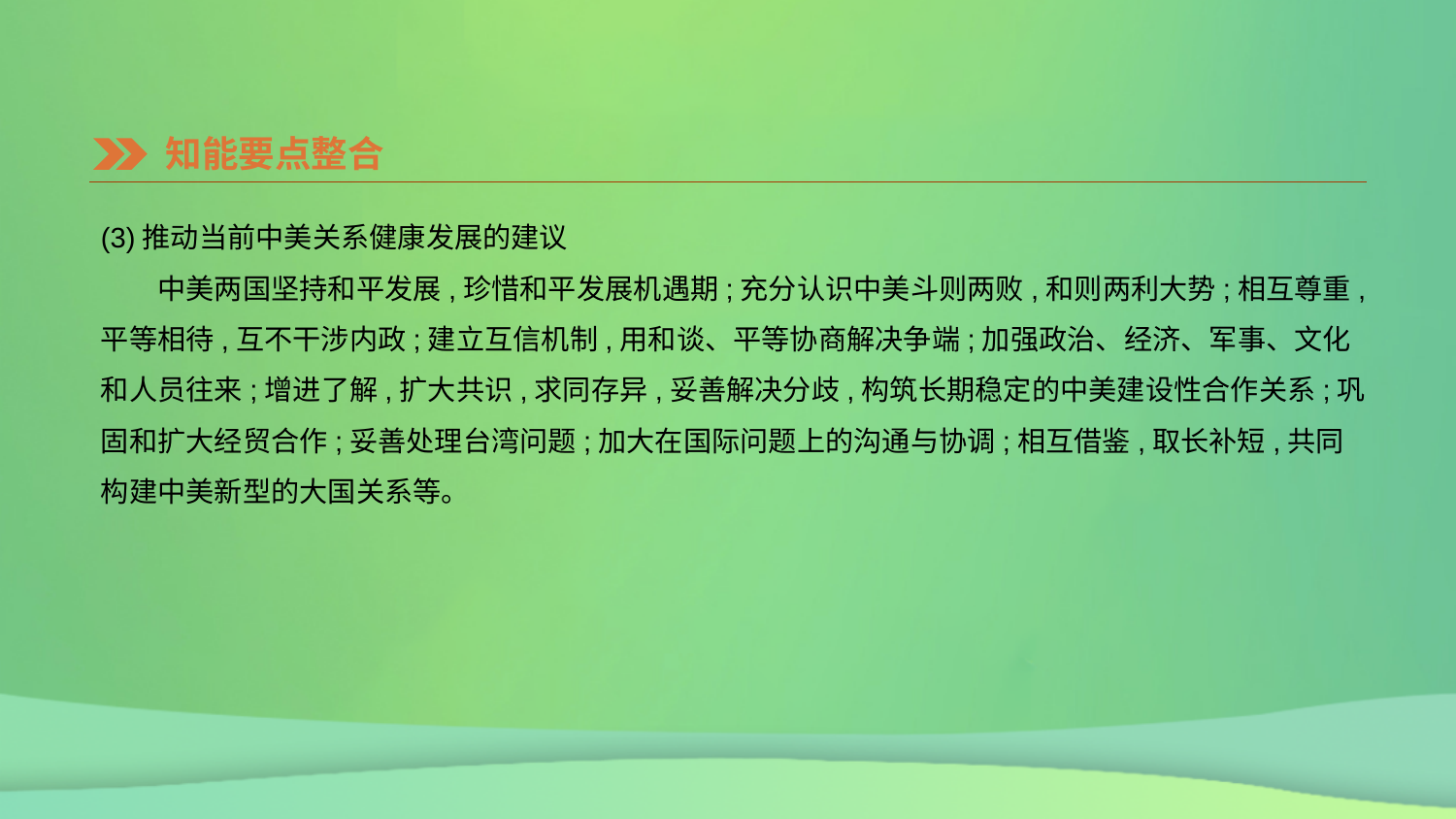

知能要点整合

(3)推动当前中美关系健康发展的建议
　　中美两国坚持和平发展,珍惜和平发展机遇期;充分认识中美斗则两败,和则两利大势;相互尊重,平等相待,互不干涉内政;建立互信机制,用和谈、平等协商解决争端;加强政治、经济、军事、文化和人员往来;增进了解,扩大共识,求同存异,妥善解决分歧,构筑长期稳定的中美建设性合作关系;巩固和扩大经贸合作;妥善处理台湾问题;加大在国际问题上的沟通与协调;相互借鉴,取长补短,共同构建中美新型的大国关系等。